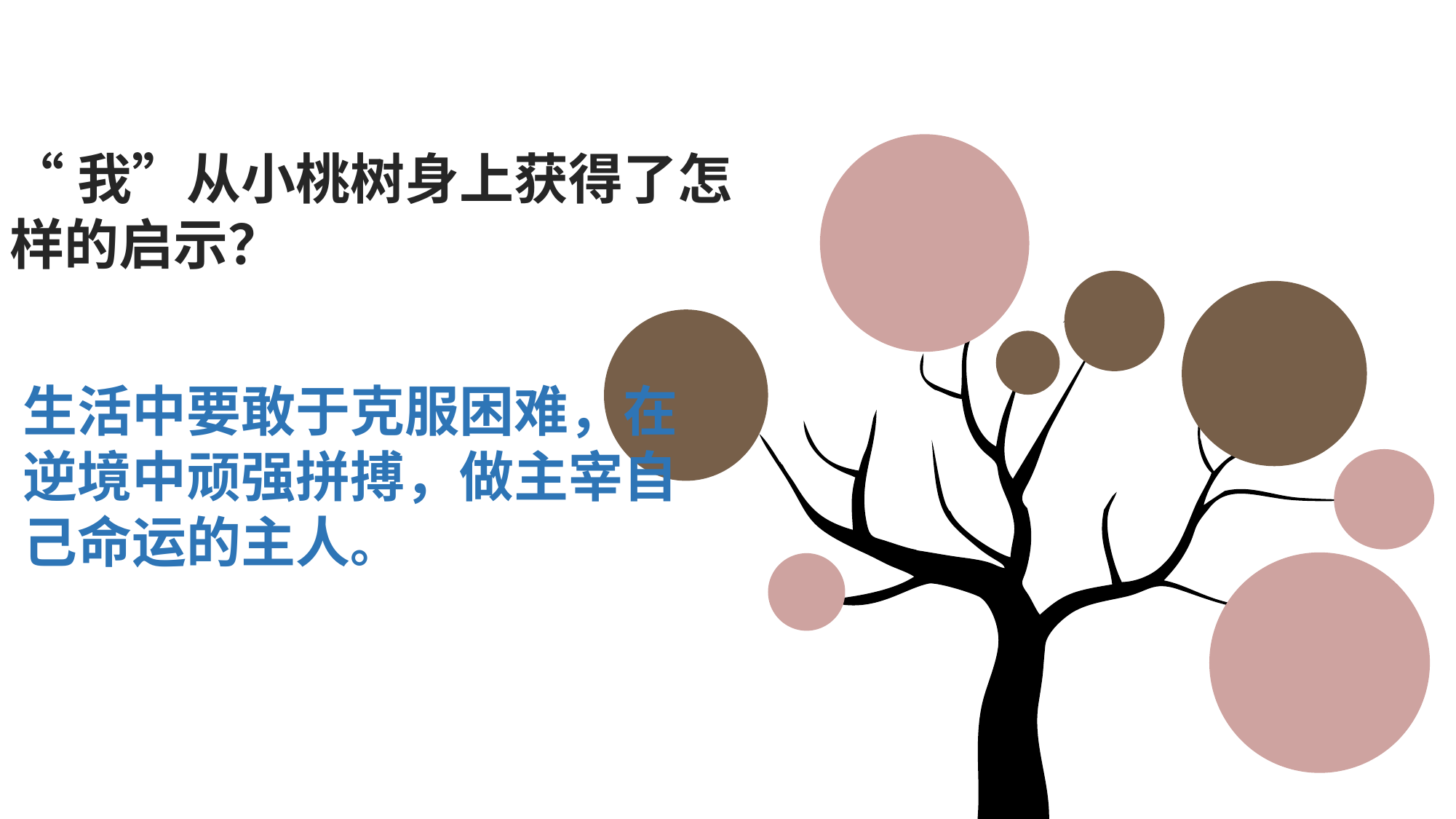

“我”从小桃树身上获得了怎样的启示？

生活中要敢于克服困难，在逆境中顽强拼搏，做主宰自己命运的主人。